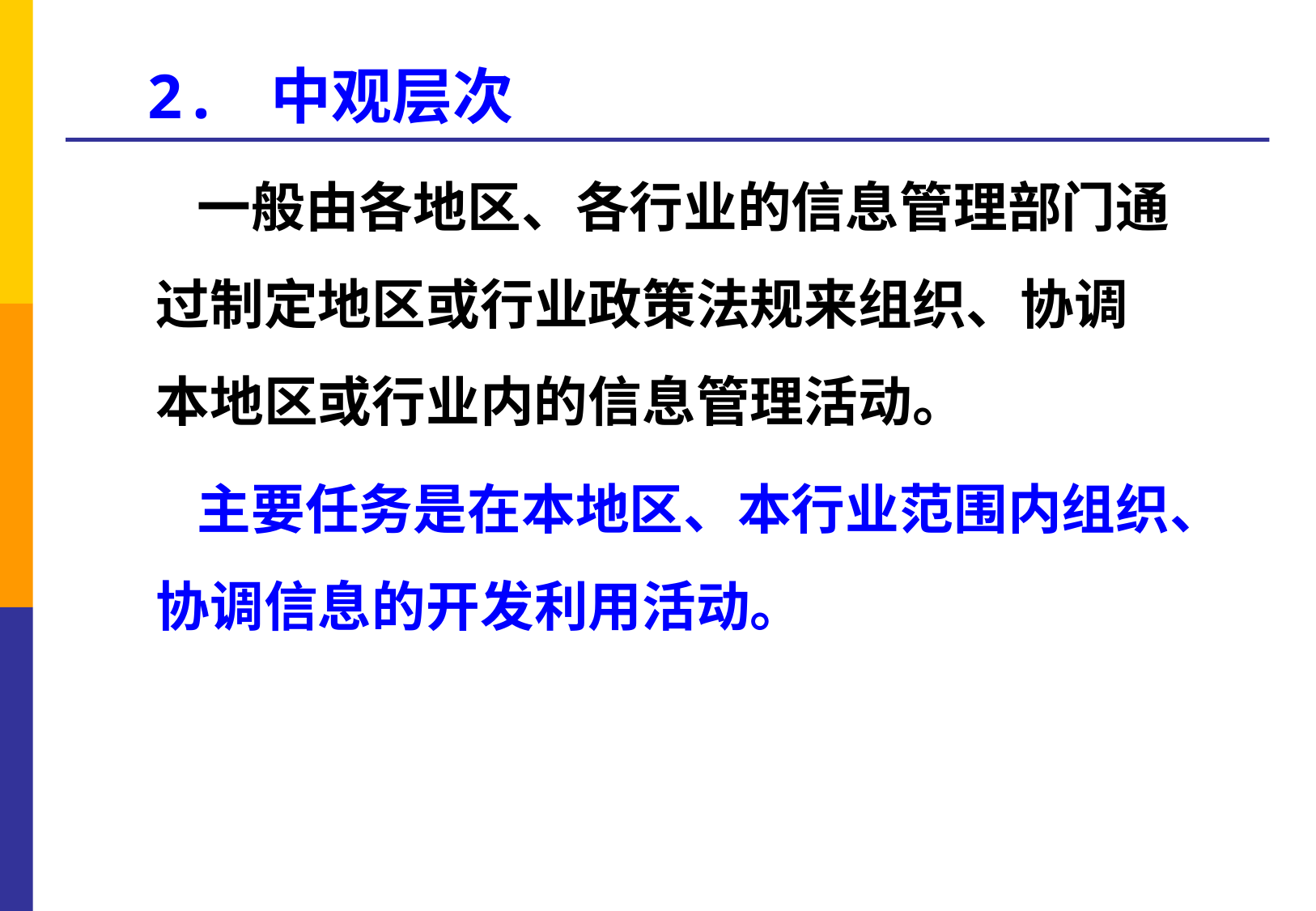

2. 中观层次
      一般由各地区、各行业的信息管理部门通过制定地区或行业政策法规来组织、协调本地区或行业内的信息管理活动。
      主要任务是在本地区、本行业范围内组织、协调信息的开发利用活动。